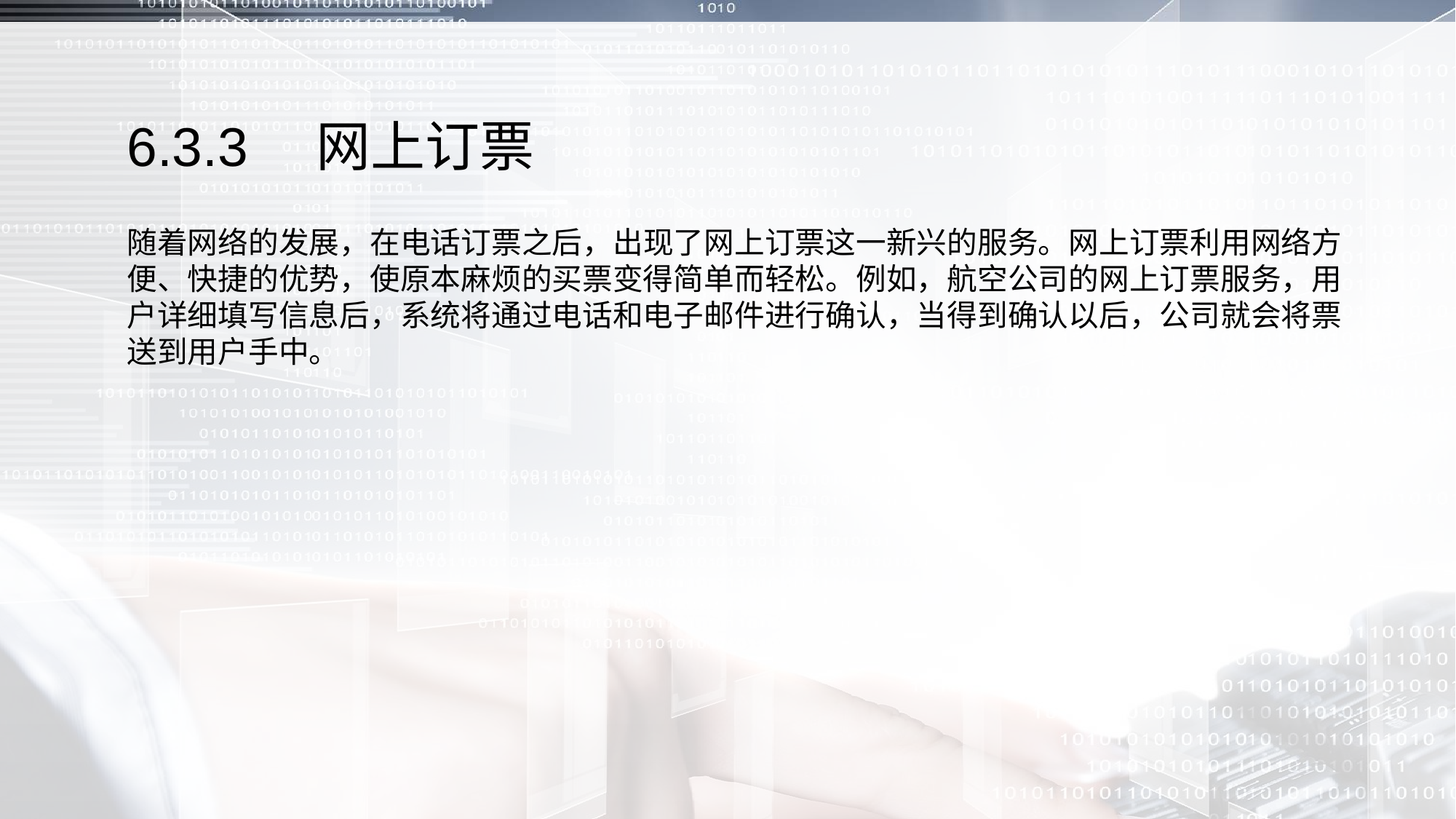

# 6.3.3　网上订票
随着网络的发展，在电话订票之后，出现了网上订票这一新兴的服务。网上订票利用网络方便、快捷的优势，使原本麻烦的买票变得简单而轻松。例如，航空公司的网上订票服务，用户详细填写信息后，系统将通过电话和电子邮件进行确认，当得到确认以后，公司就会将票送到用户手中。